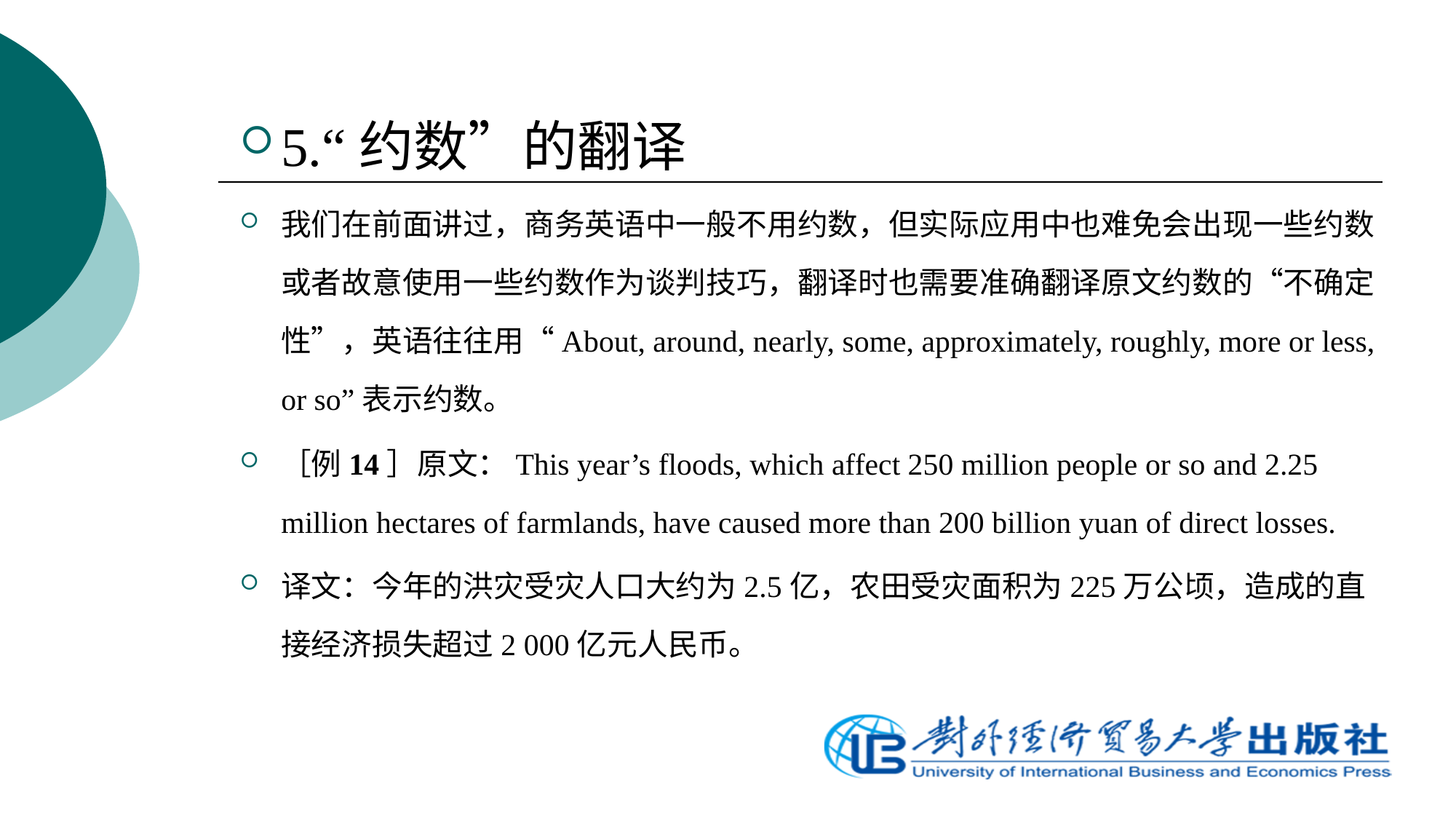

5.“约数”的翻译
我们在前面讲过，商务英语中一般不用约数，但实际应用中也难免会出现一些约数或者故意使用一些约数作为谈判技巧，翻译时也需要准确翻译原文约数的“不确定性”，英语往往用“About, around, nearly, some, approximately, roughly, more or less, or so”表示约数。
［例14］原文：This year’s floods, which affect 250 million people or so and 2.25 million hectares of farmlands, have caused more than 200 billion yuan of direct losses.
译文：今年的洪灾受灾人口大约为2.5亿，农田受灾面积为225万公顷，造成的直接经济损失超过2 000亿元人民币。